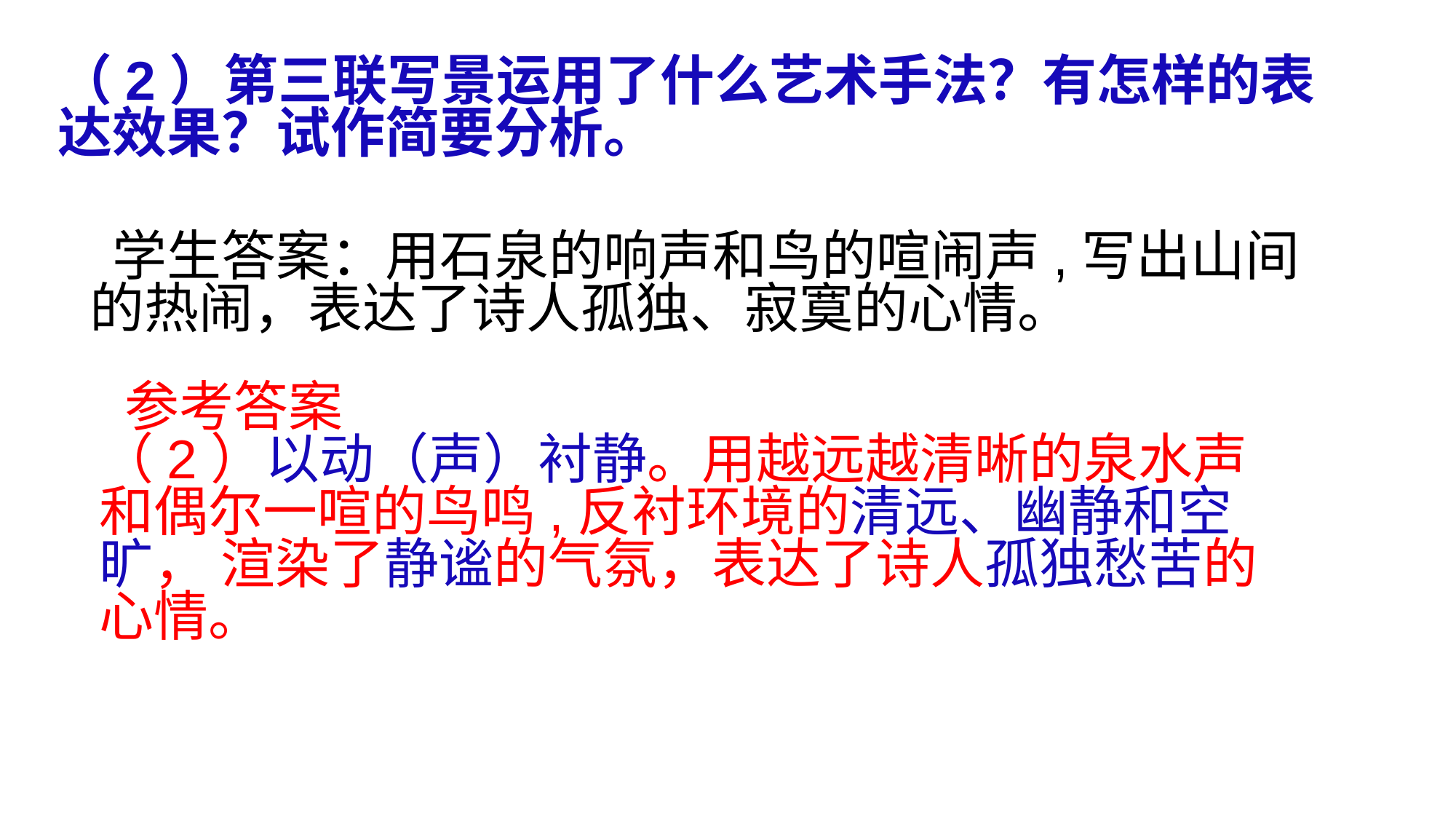

（2）第三联写景运用了什么艺术手法？有怎样的表达效果？试作简要分析。
 学生答案：用石泉的响声和鸟的喧闹声,写出山间的热闹，表达了诗人孤独、寂寞的心情。

 参考答案
（2）以动（声）衬静。用越远越清晰的泉水声和偶尔一喧的鸟鸣,反衬环境的清远、幽静和空旷， 渲染了静谧的气氛，表达了诗人孤独愁苦的心情。